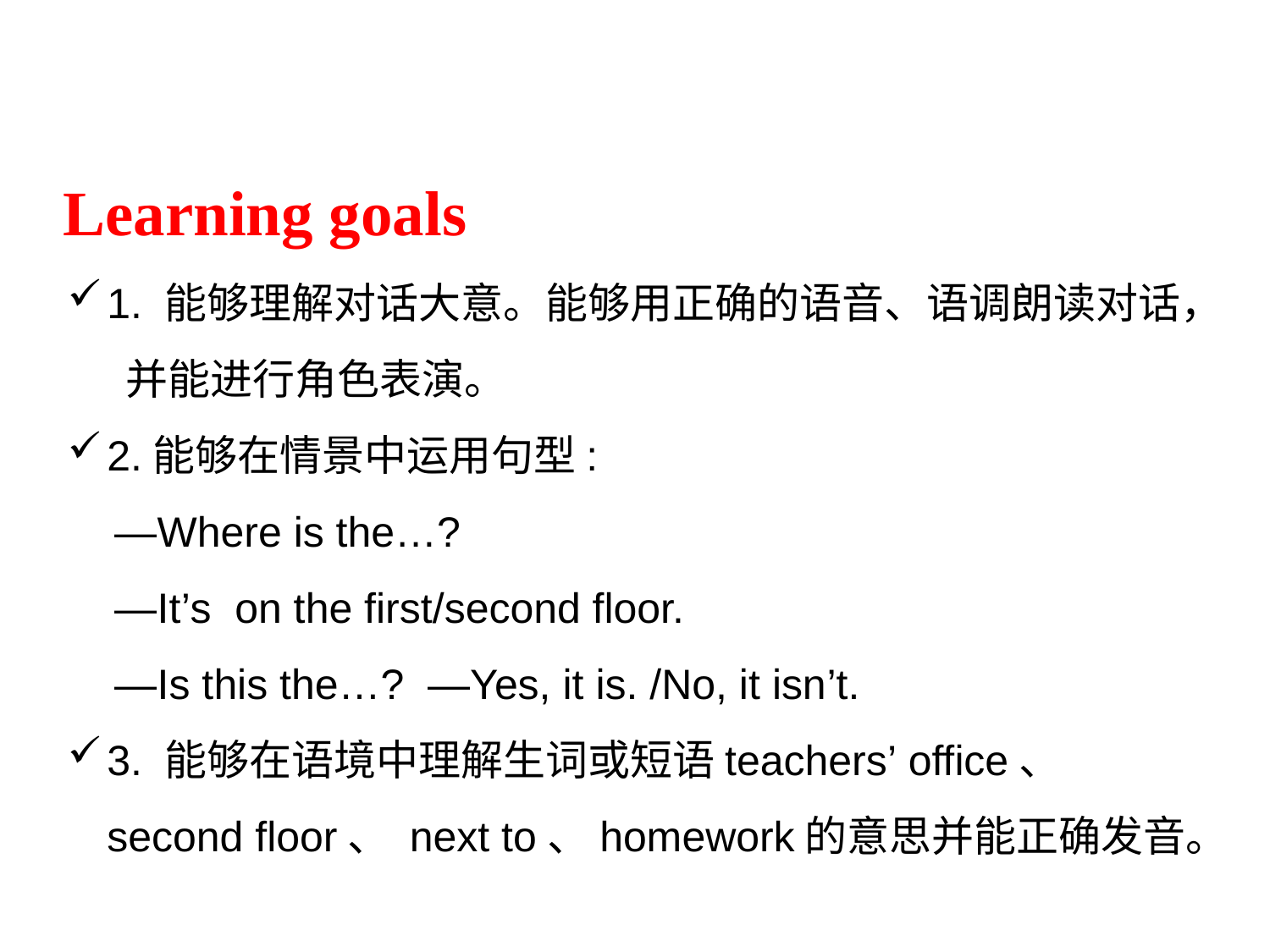

Learning goals
1. 能够理解对话大意。能够用正确的语音、语调朗读对话，  并能进行角色表演。
2.能够在情景中运用句型:
    —Where is the…?
    —It’s  on the first/second floor.
    —Is this the…?  —Yes, it is. /No, it isn’t.
3. 能够在语境中理解生词或短语teachers’ office、   second floor、 next to、homework的意思并能正确发音。